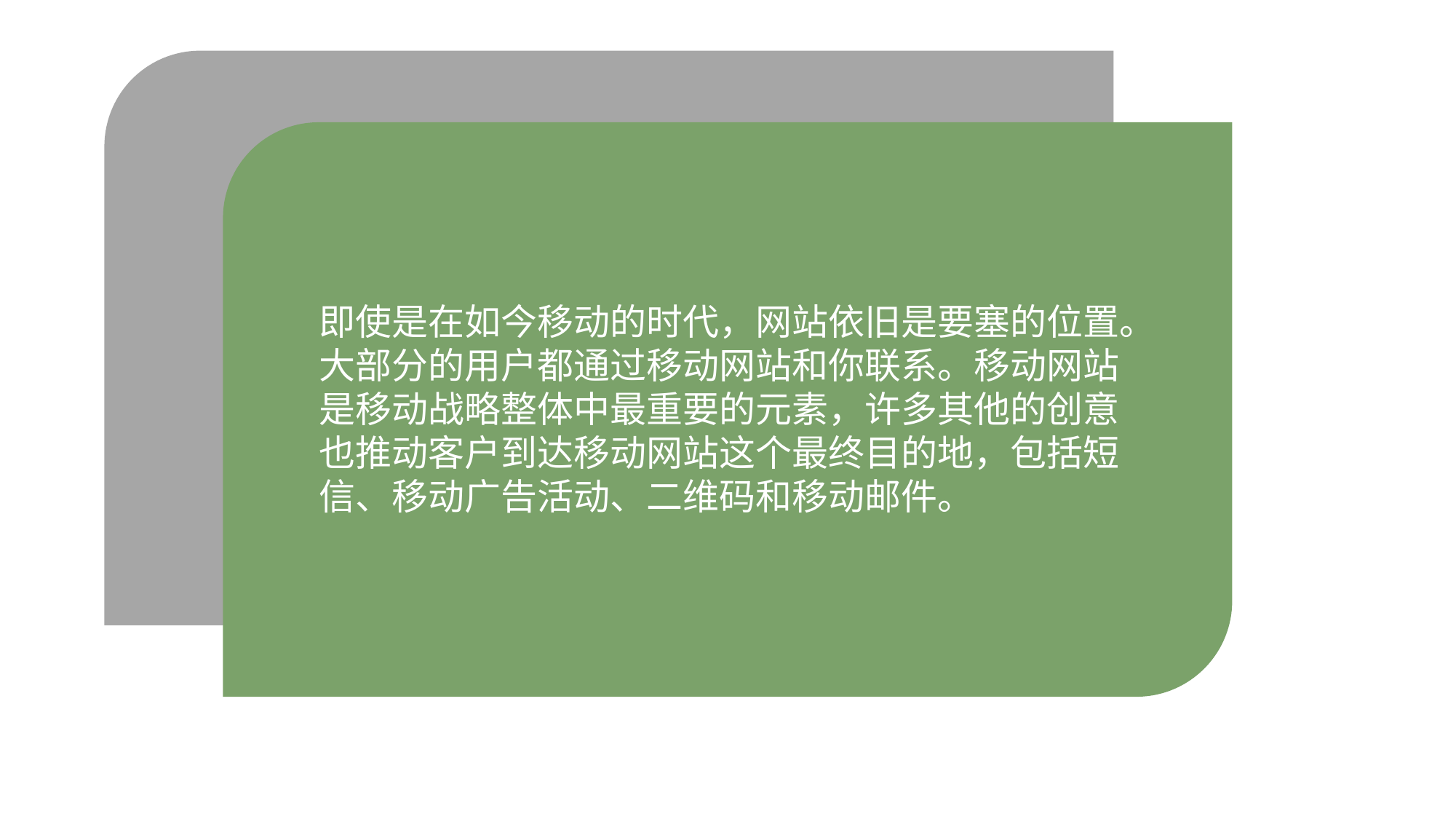

即使是在如今移动的时代，网站依旧是要塞的位置。大部分的用户都通过移动网站和你联系。移动网站是移动战略整体中最重要的元素，许多其他的创意也推动客户到达移动网站这个最终目的地，包括短信、移动广告活动、二维码和移动邮件。